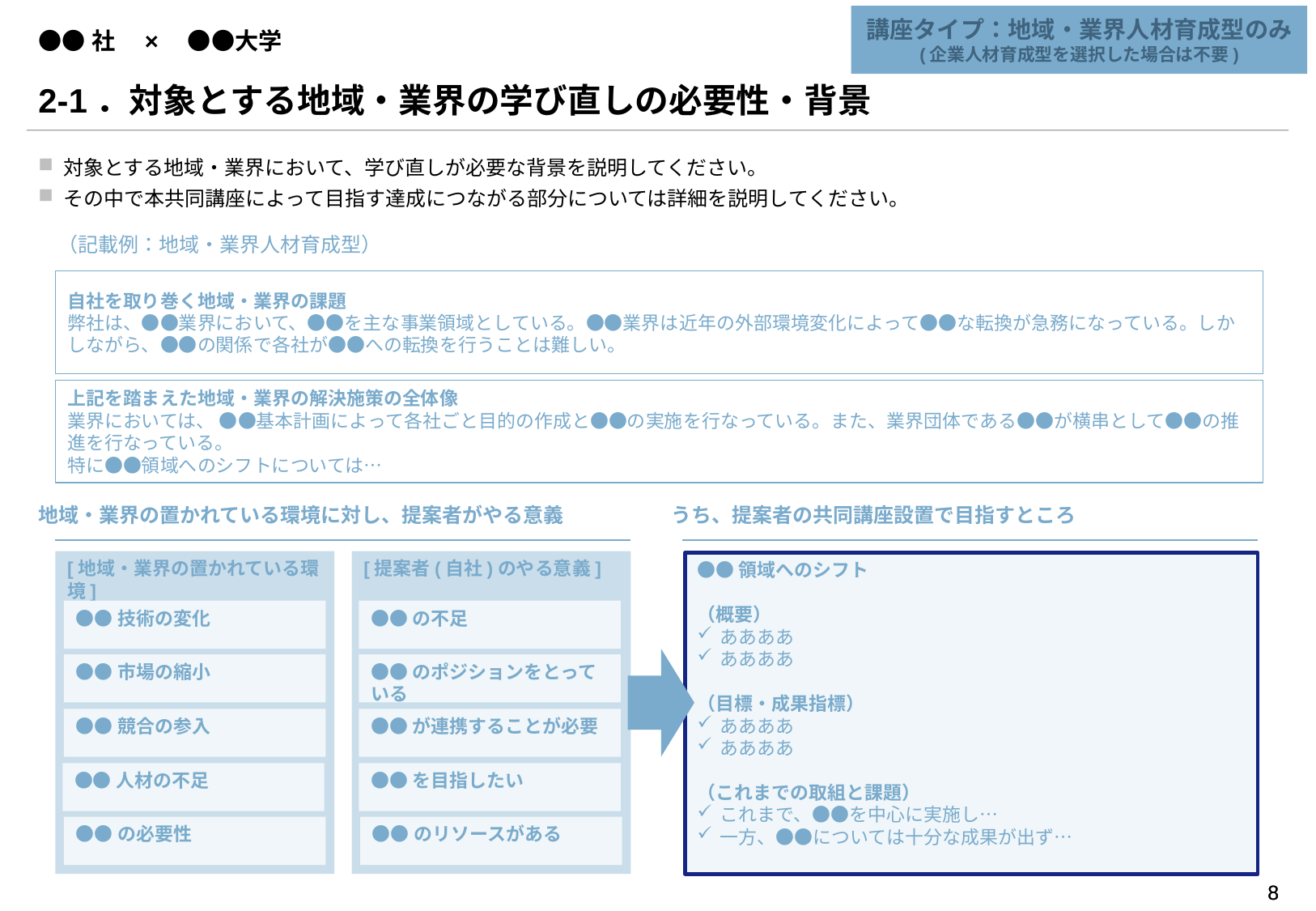

講座タイプ：地域・業界人材育成型のみ
(企業人材育成型を選択した場合は不要)
# ●●社　×　●●大学
2-1．対象とする地域・業界の学び直しの必要性・背景
対象とする地域・業界において、学び直しが必要な背景を説明してください。
その中で本共同講座によって目指す達成につながる部分については詳細を説明してください。
（記載例：地域・業界人材育成型）
自社を取り巻く地域・業界の課題
弊社は、●●業界において、●●を主な事業領域としている。●●業界は近年の外部環境変化によって●●な転換が急務になっている。しかしながら、●●の関係で各社が●●への転換を行うことは難しい。
上記を踏まえた地域・業界の解決施策の全体像
業界においては、 ●●基本計画によって各社ごと目的の作成と●●の実施を行なっている。また、業界団体である●●が横串として●●の推進を行なっている。
特に●●領域へのシフトについては…
地域・業界の置かれている環境に対し、提案者がやる意義
うち、提案者の共同講座設置で目指すところ
[地域・業界の置かれている環境]
[提案者(自社)のやる意義]
●●領域へのシフト

（概要）
ああああ
ああああ

（目標・成果指標）
ああああ
ああああ

（これまでの取組と課題）
これまで、●●を中心に実施し…
一方、●●については十分な成果が出ず…
●●技術の変化
●●の不足

●●市場の縮小
●●のポジションをとっている
●●競合の参入
●●が連携することが必要
●●人材の不足
●●を目指したい
●●の必要性
●●のリソースがある